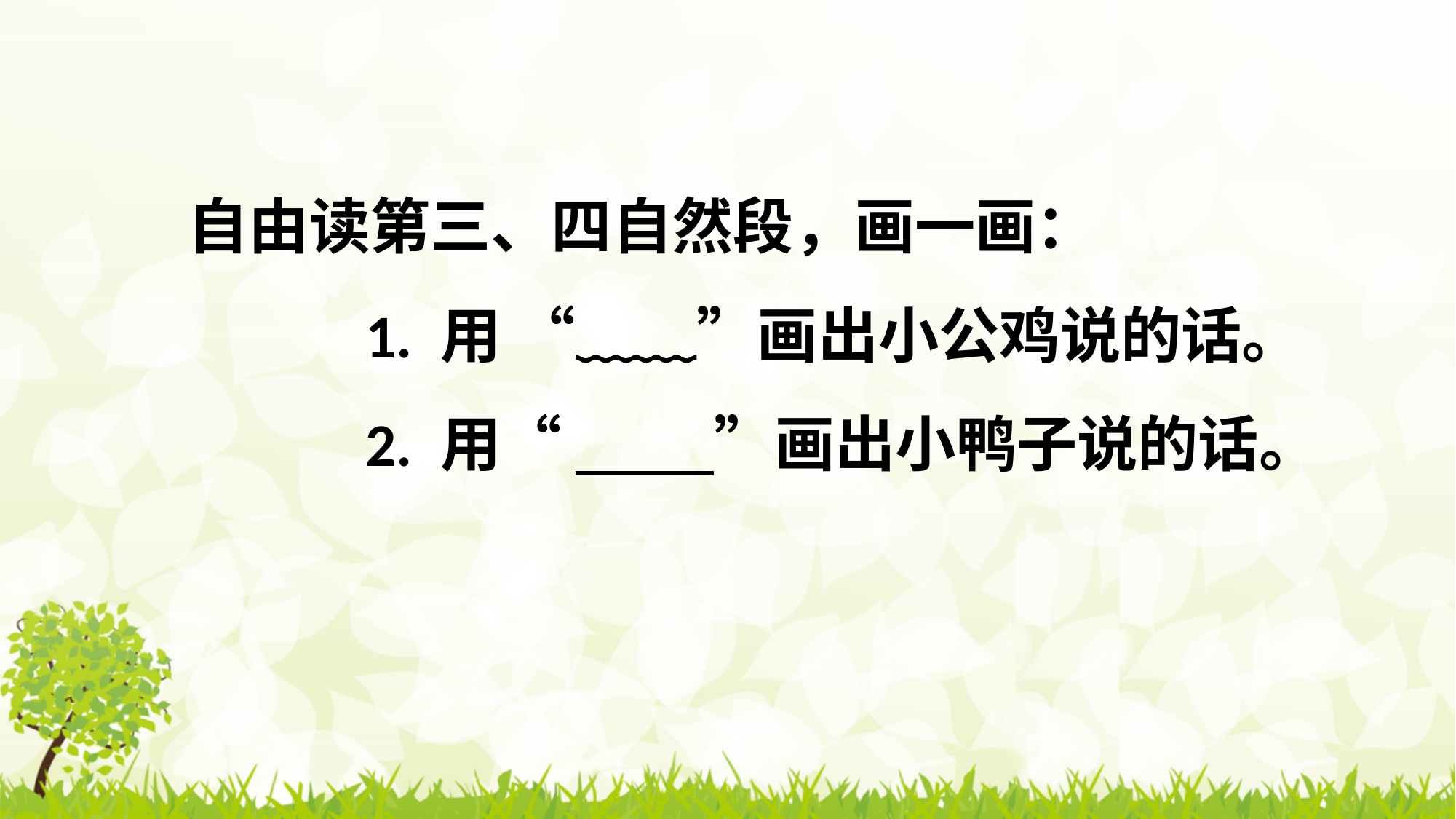

自由读第三、四自然段，画一画：
             1. 用 “﹏﹏”画出小公鸡说的话。
             2. 用“           ”画出小鸭子说的话。